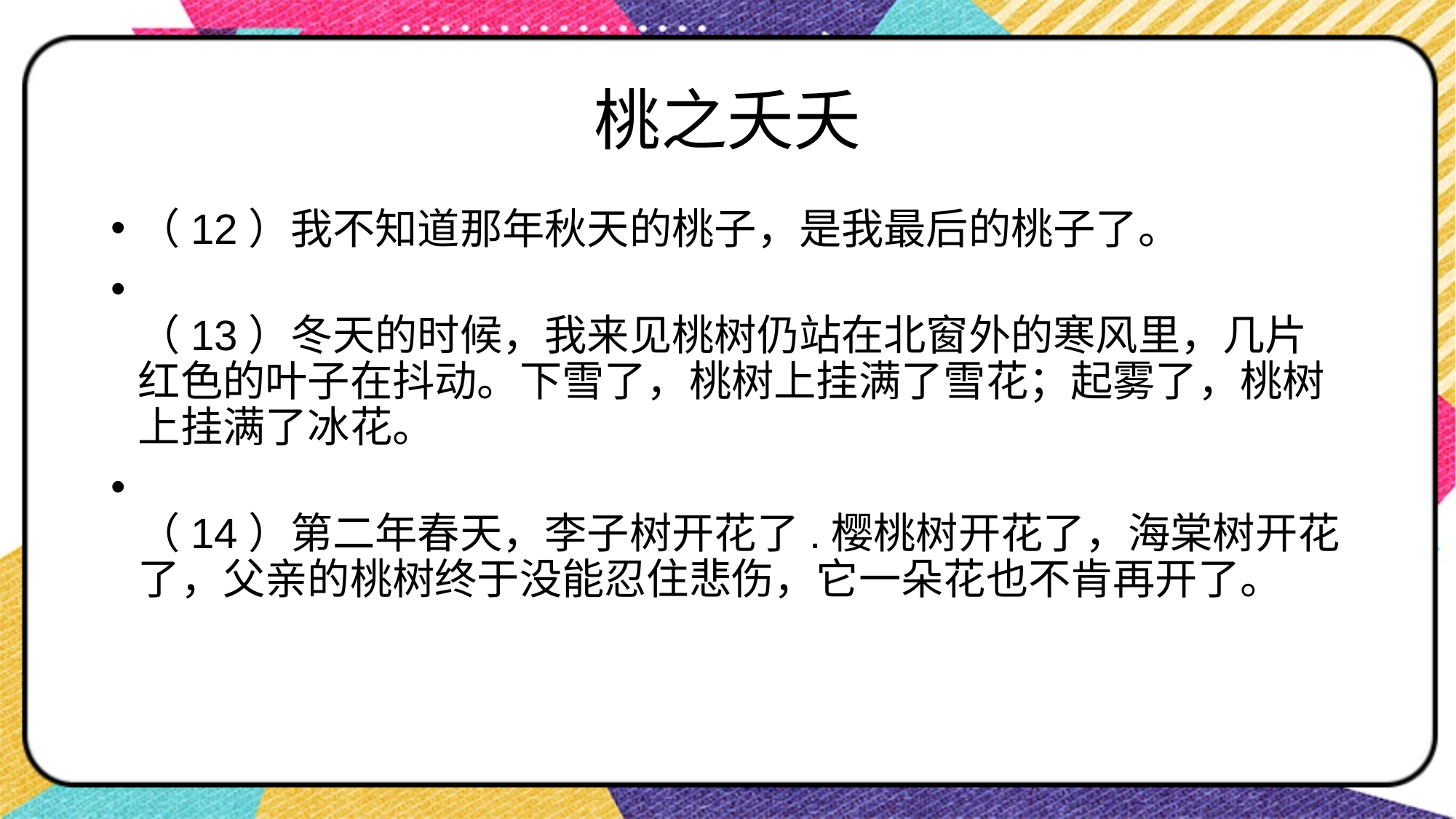

# 桃之夭夭
（12）我不知道那年秋天的桃子，是我最后的桃子了。
（13）冬天的时候，我来见桃树仍站在北窗外的寒风里，几片红色的叶子在抖动。下雪了，桃树上挂满了雪花；起雾了，桃树上挂满了冰花。
（14）第二年春天，李子树开花了.樱桃树开花了，海棠树开花了，父亲的桃树终于没能忍住悲伤，它一朵花也不肯再开了。